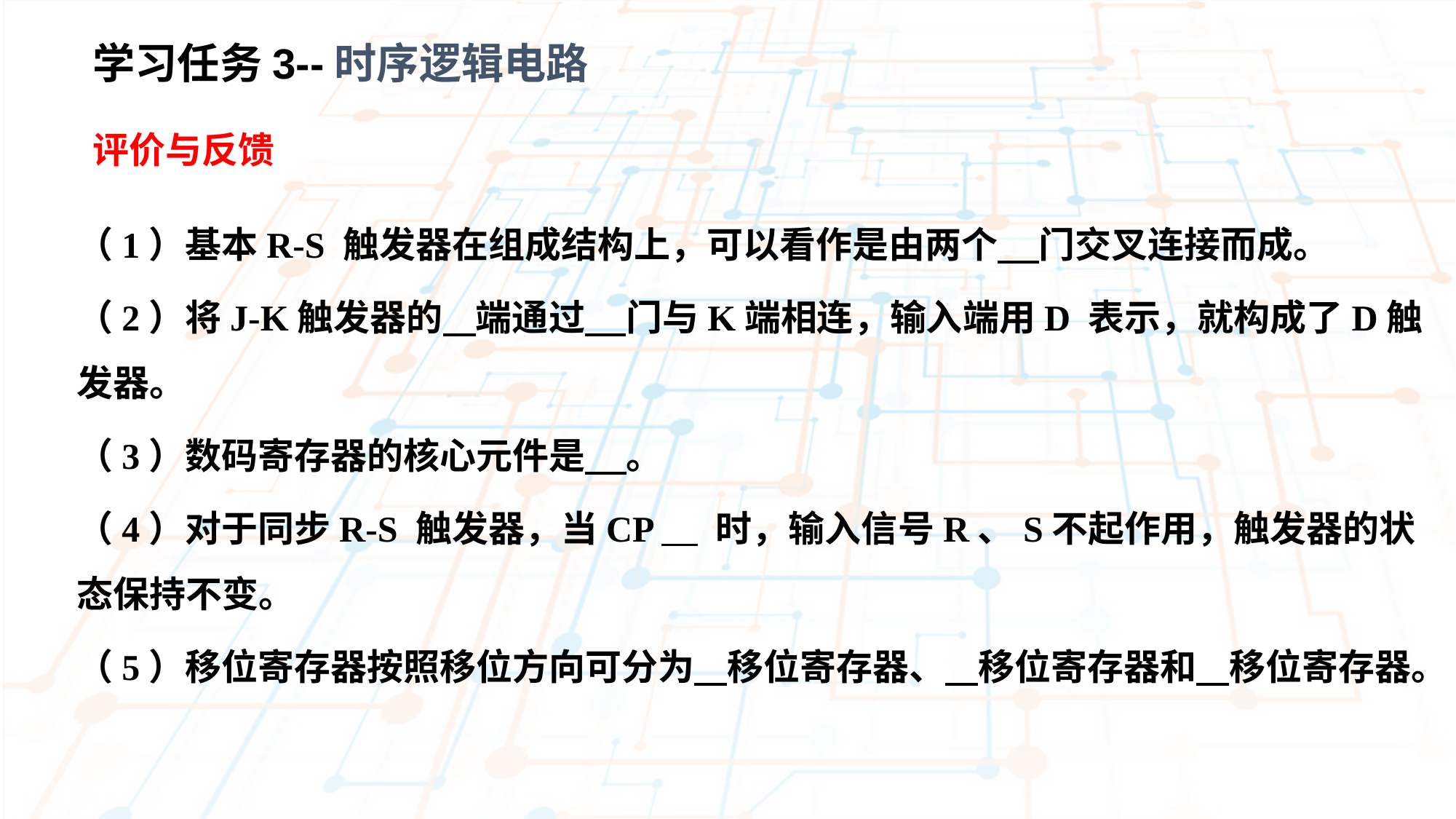

学习任务3--时序逻辑电路
评价与反馈

（1）基本R-S 触发器在组成结构上，可以看作是由两个     门交叉连接而成。
（2）将J-K触发器的    端通过     门与K端相连，输入端用D 表示，就构成了D触发器。
（3）数码寄存器的核心元件是     。
（4）对于同步R-S 触发器，当CP      时，输入信号R、S不起作用，触发器的状态保持不变。
（5）移位寄存器按照移位方向可分为    移位寄存器、    移位寄存器和    移位寄存器。